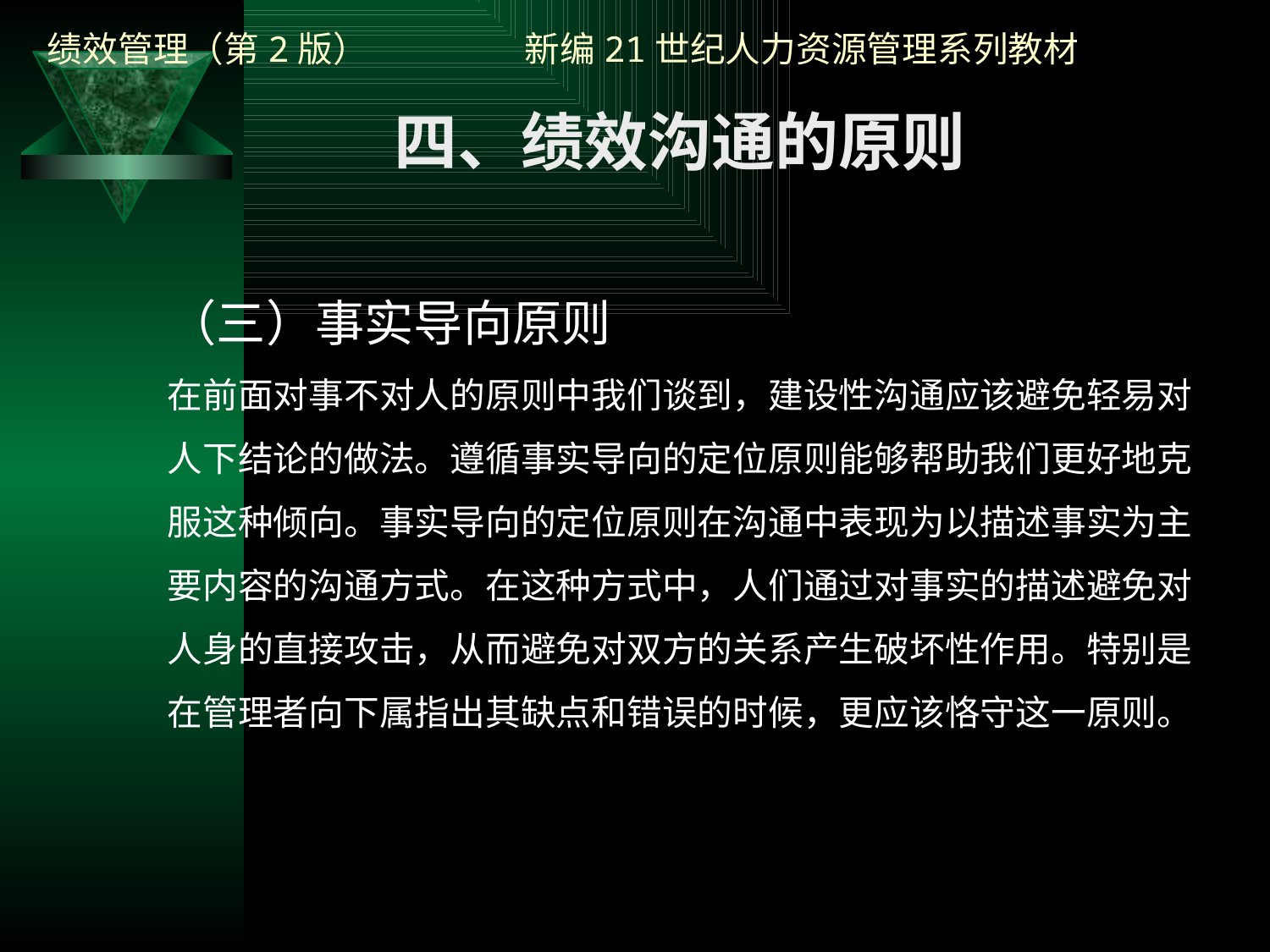

四、绩效沟通的原则
（三）事实导向原则
在前面对事不对人的原则中我们谈到，建设性沟通应该避免轻易对人下结论的做法。遵循事实导向的定位原则能够帮助我们更好地克服这种倾向。事实导向的定位原则在沟通中表现为以描述事实为主要内容的沟通方式。在这种方式中，人们通过对事实的描述避免对人身的直接攻击，从而避免对双方的关系产生破坏性作用。特别是在管理者向下属指出其缺点和错误的时候，更应该恪守这一原则。